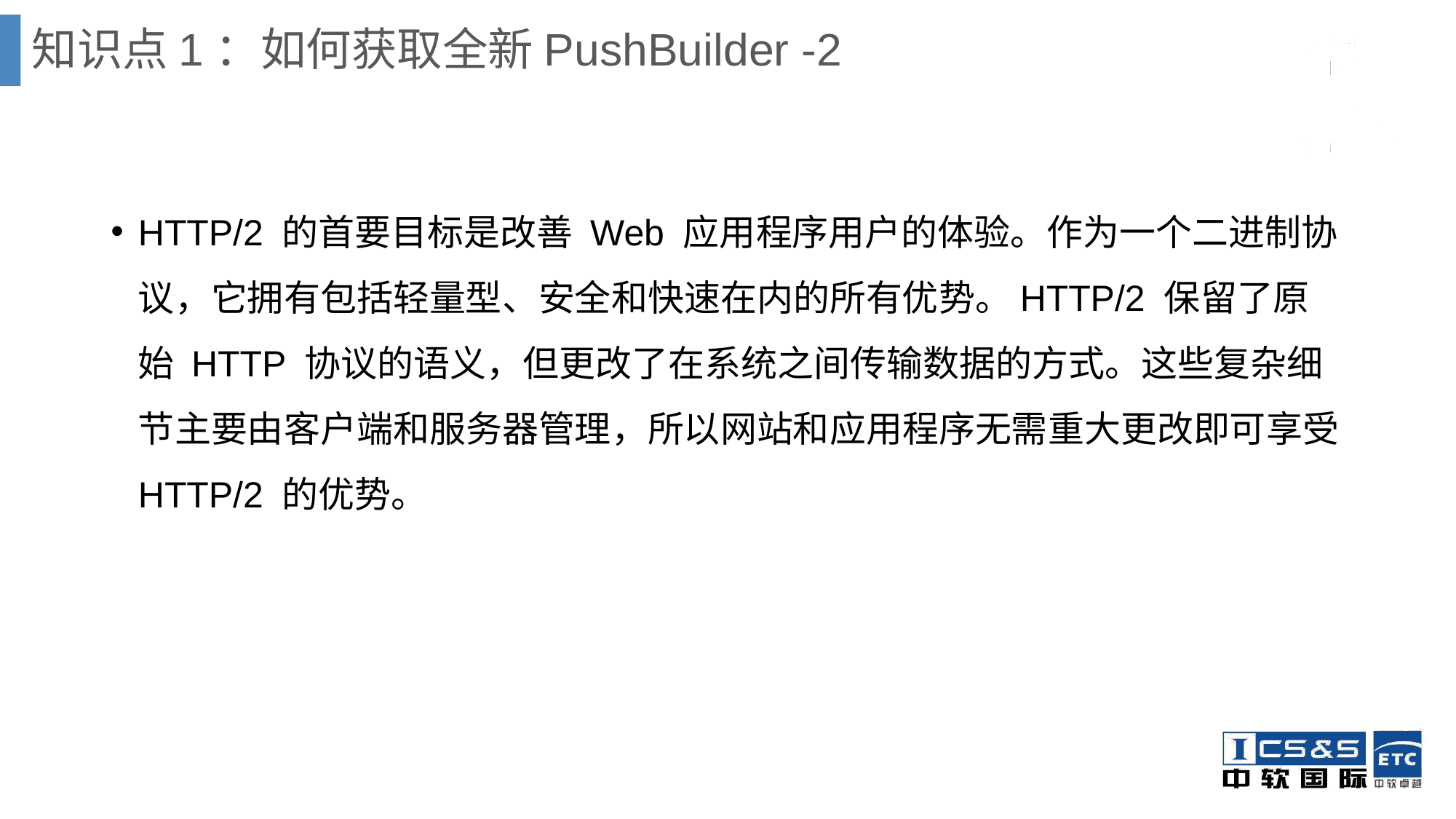

# 知识点1：如何获取全新PushBuilder -2
HTTP/2 的首要目标是改善 Web 应用程序用户的体验。作为一个二进制协议，它拥有包括轻量型、安全和快速在内的所有优势。HTTP/2 保留了原始 HTTP 协议的语义，但更改了在系统之间传输数据的方式。这些复杂细节主要由客户端和服务器管理，所以网站和应用程序无需重大更改即可享受 HTTP/2 的优势。